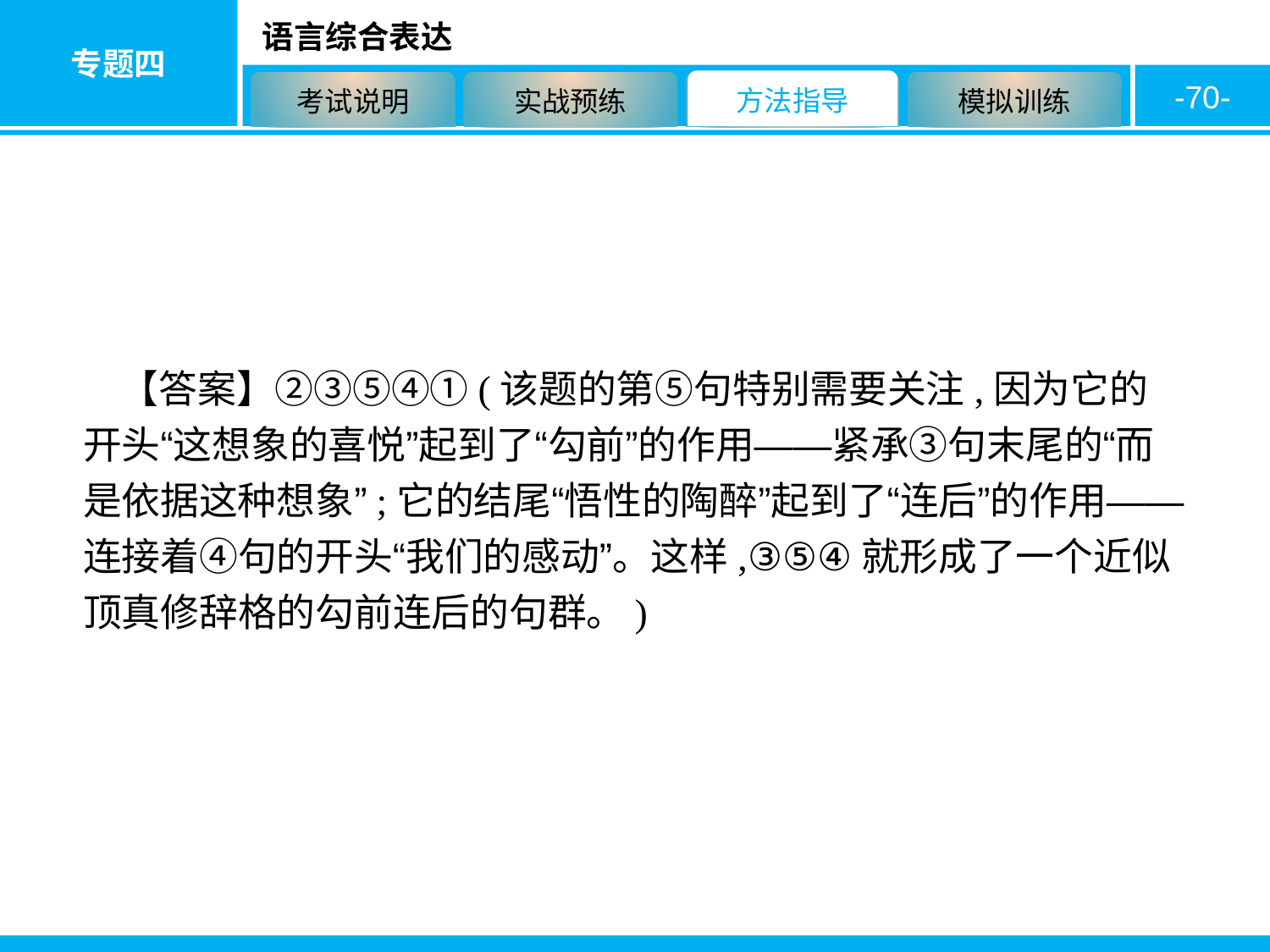

-70-
【答案】②③⑤④①(该题的第⑤句特别需要关注,因为它的开头“这想象的喜悦”起到了“勾前”的作用——紧承③句末尾的“而是依据这种想象”;它的结尾“悟性的陶醉”起到了“连后”的作用——连接着④句的开头“我们的感动”。这样,③⑤④就形成了一个近似顶真修辞格的勾前连后的句群。)